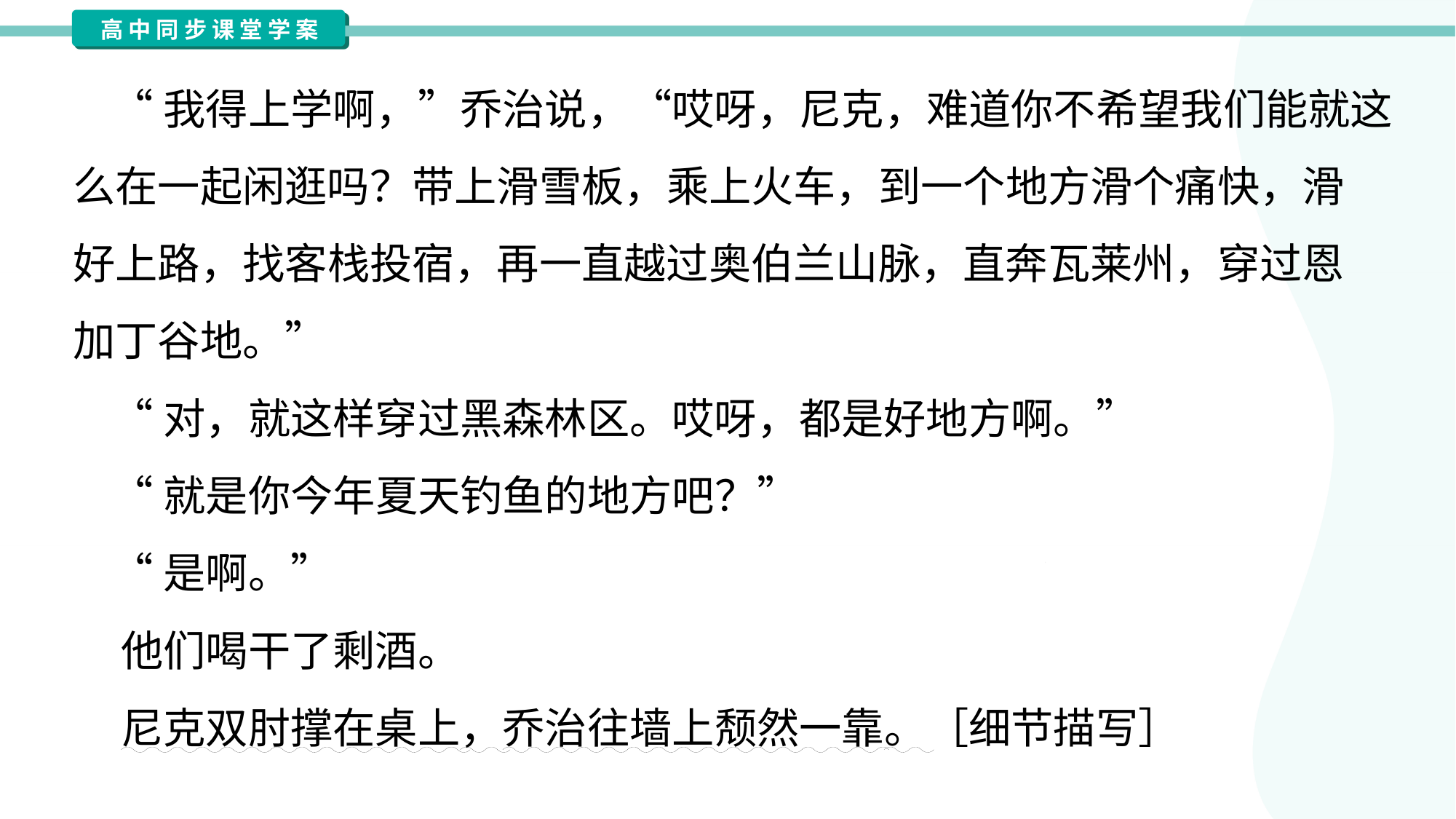

“我得上学啊，”乔治说，“哎呀，尼克，难道你不希望我们能就这
么在一起闲逛吗？带上滑雪板，乘上火车，到一个地方滑个痛快，滑
好上路，找客栈投宿，再一直越过奥伯兰山脉，直奔瓦莱州，穿过恩
加丁谷地。”
    “对，就这样穿过黑森林区。哎呀，都是好地方啊。”
    “就是你今年夏天钓鱼的地方吧？”
    “是啊。”
    他们喝干了剩酒。
    尼克双肘撑在桌上，乔治往墙上颓然一靠。［细节描写］